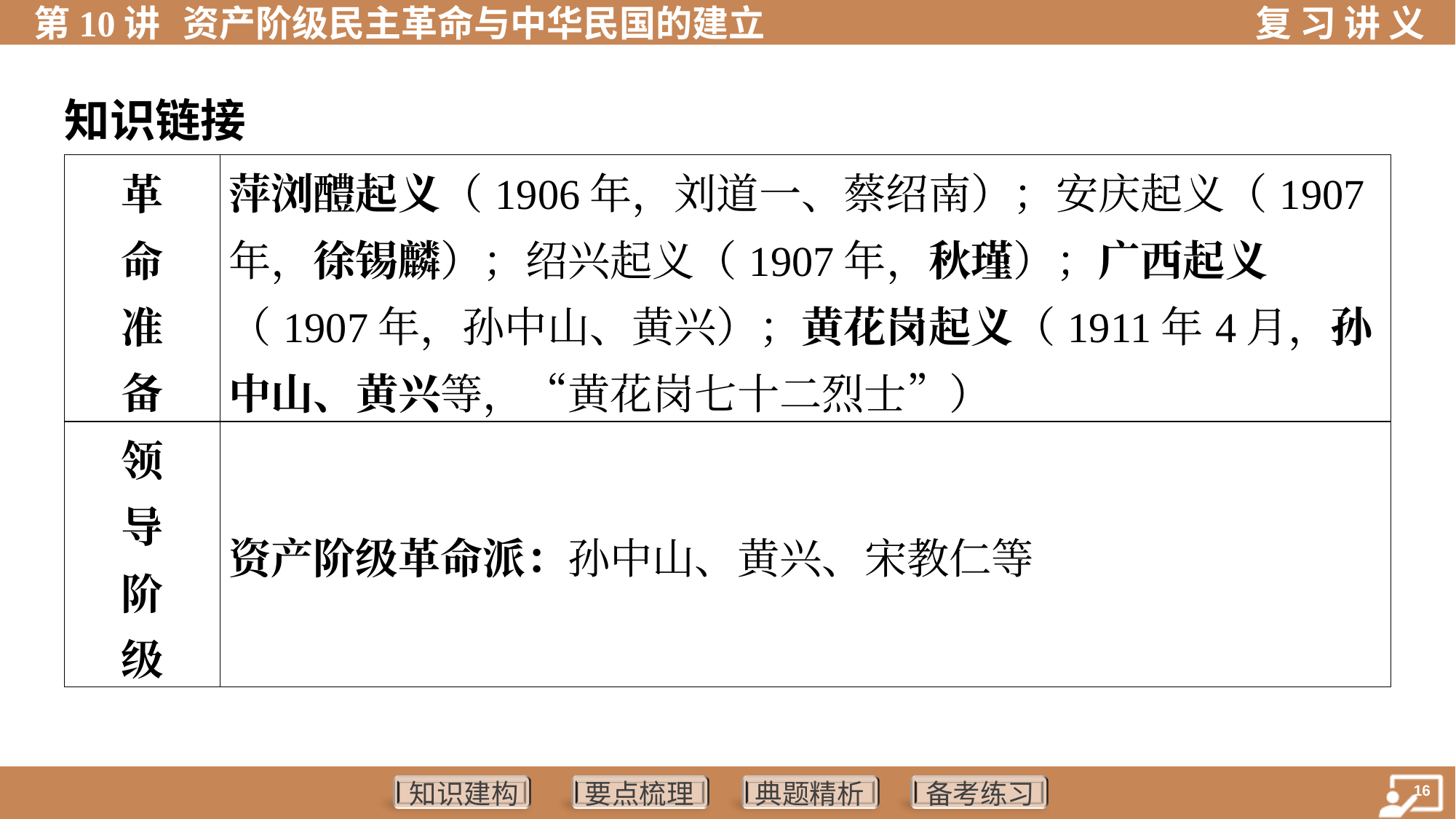

知识链接
| 革 命 准 备 | 萍浏醴起义（1906年，刘道一、蔡绍南）；安庆起义（1907年，徐锡麟）；绍兴起义（1907年，秋瑾）；广西起义（1907年，孙中山、黄兴）；黄花岗起义（1911年4月，孙中山、黄兴等，“黄花岗七十二烈士”） |  |  |
| --- | --- | --- | --- |
| 领 导 阶 级 | 资产阶级革命派：孙中山、黄兴、宋教仁等 |  |  |